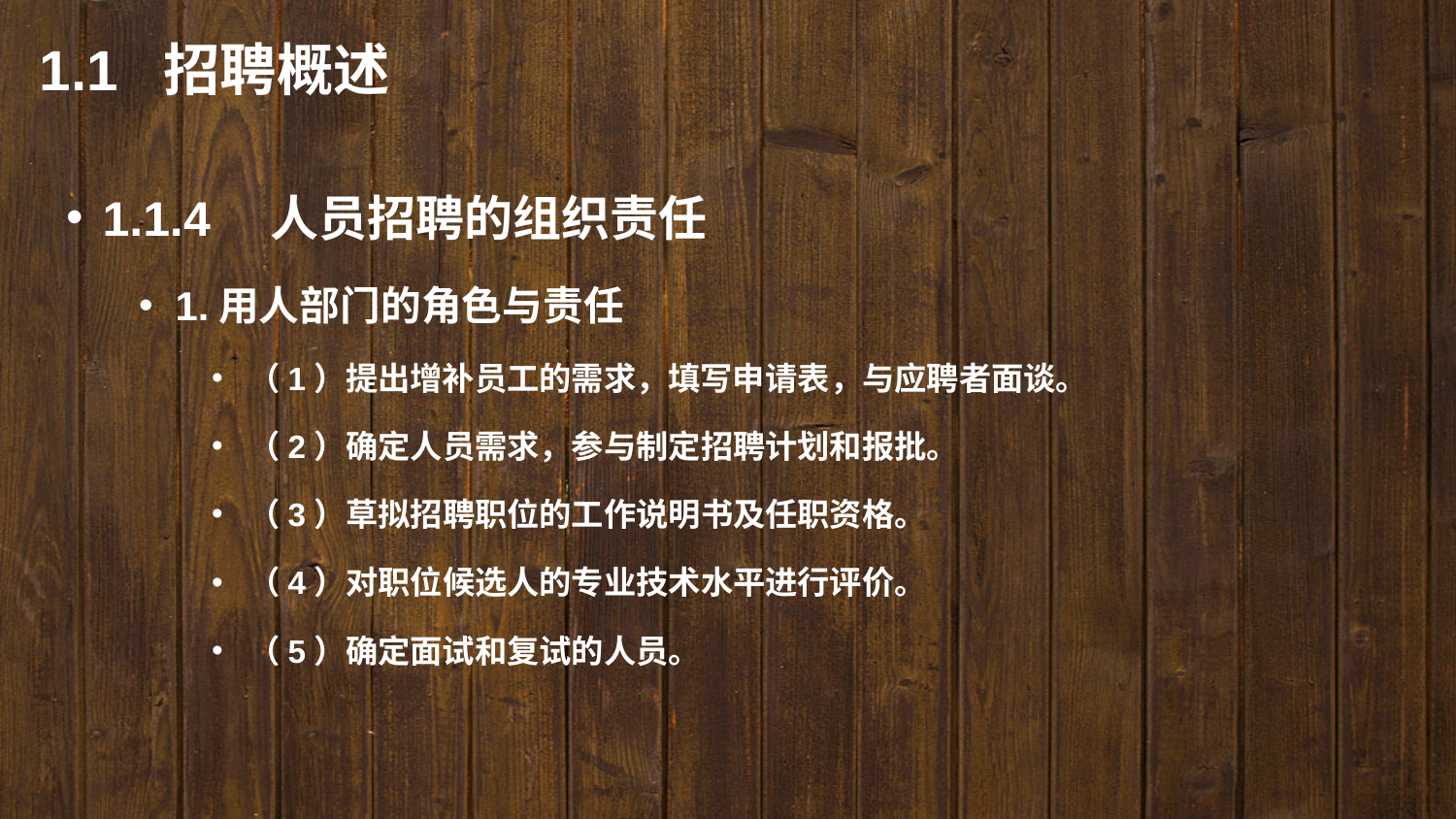

1.1  招聘概述
1.1.4　人员招聘的组织责任
1.用人部门的角色与责任
（1）提出增补员工的需求，填写申请表，与应聘者面谈。
（2）确定人员需求，参与制定招聘计划和报批。
（3）草拟招聘职位的工作说明书及任职资格。
（4）对职位候选人的专业技术水平进行评价。
（5）确定面试和复试的人员。